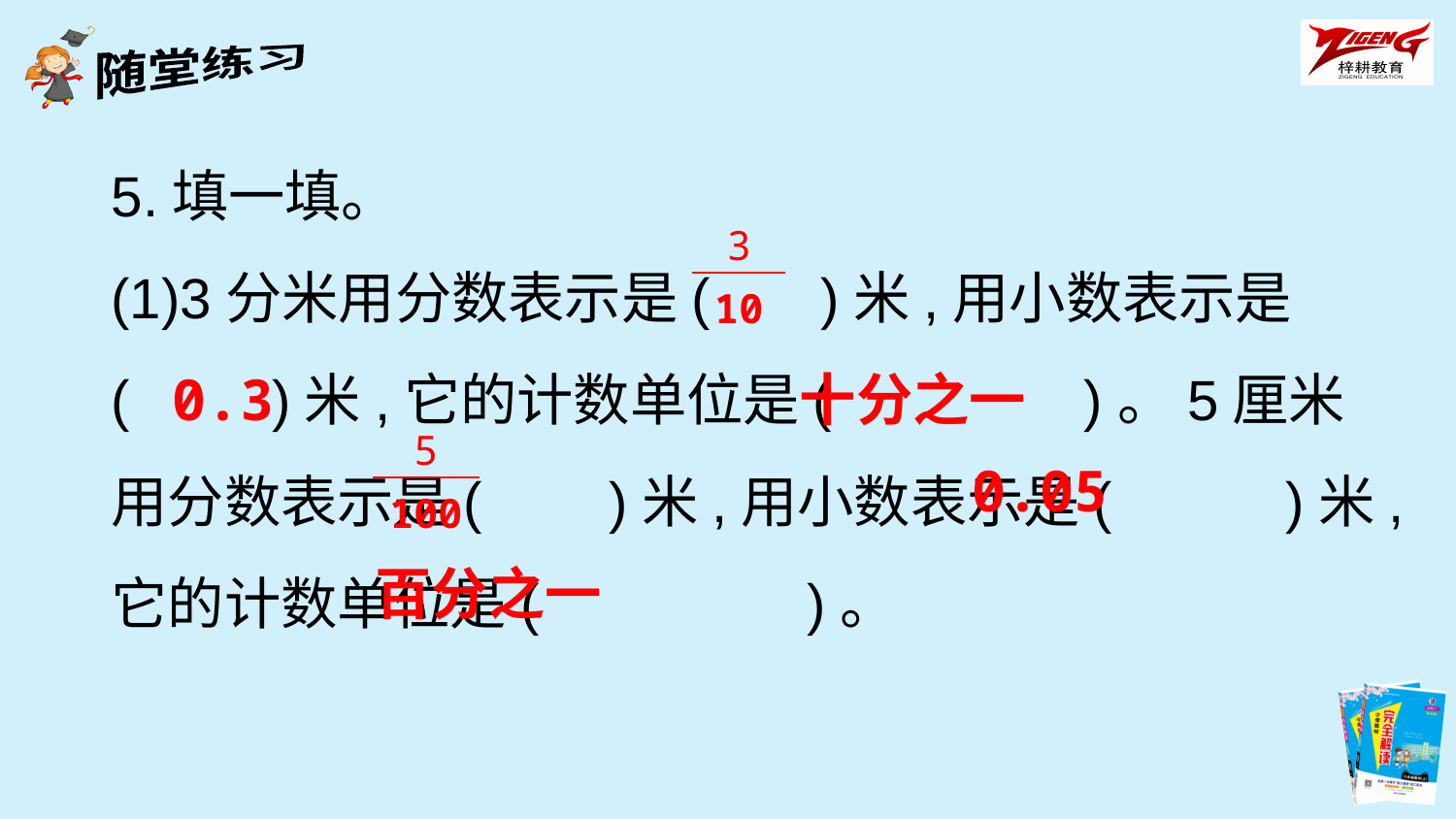

5.填一填。
(1)3分米用分数表示是(       )米,用小数表示是
(         )米,它的计数单位是(                )。5厘米用分数表示是(        )米,用小数表示是(           )米,它的计数单位是(                 )。
| 3 |
| --- |
| 10 |
0.3
十分之一
| 5 |
| --- |
| 100 |
0.05
百分之一